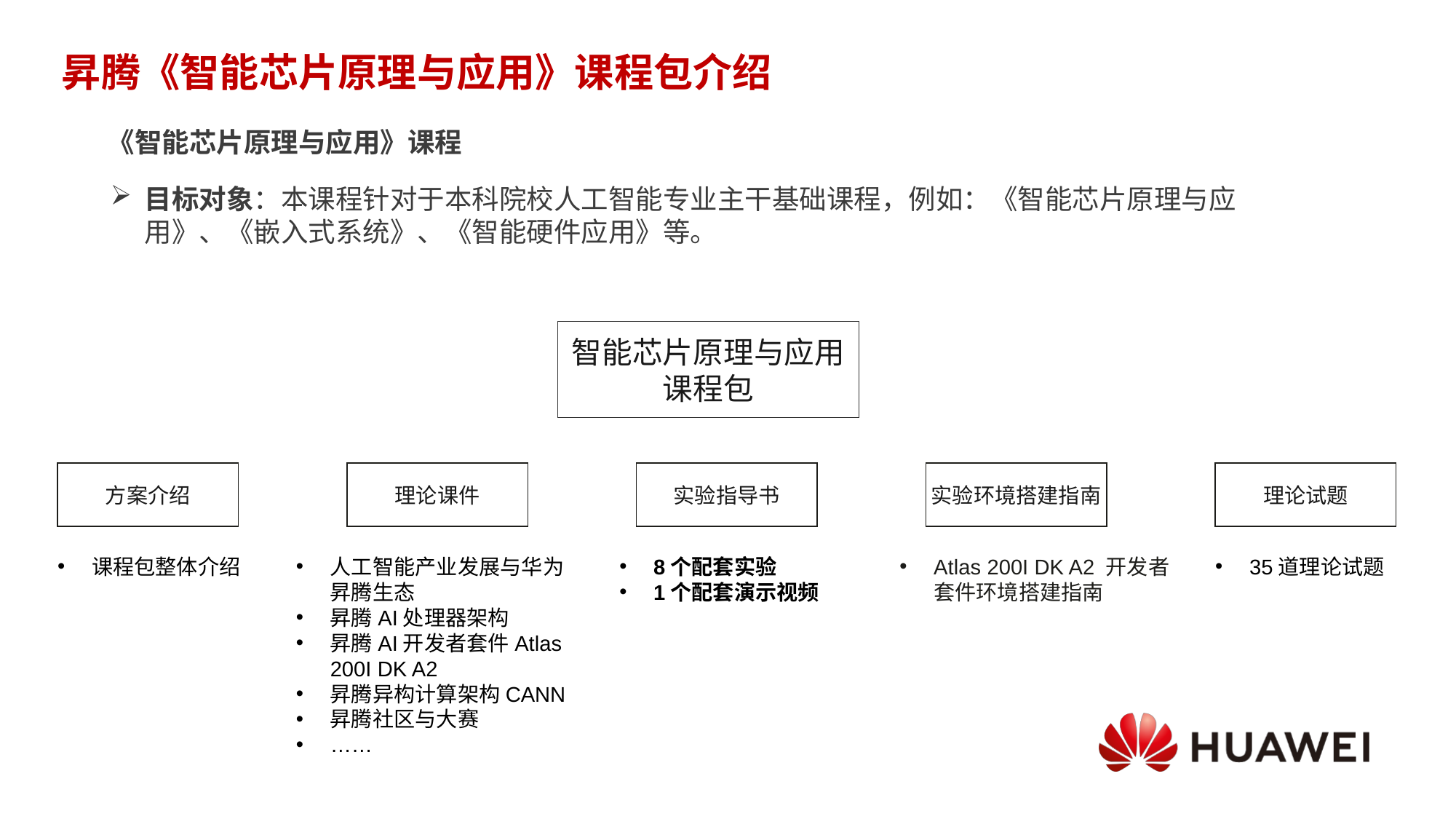

# 昇腾《智能芯片原理与应用》课程包介绍
《智能芯片原理与应用》课程
目标对象：本课程针对于本科院校人工智能专业主干基础课程，例如：《智能芯片原理与应用》、《嵌入式系统》、《智能硬件应用》等。
智能芯片原理与应用课程包
方案介绍
理论课件
实验指导书
实验环境搭建指南
理论试题
课程包整体介绍
人工智能产业发展与华为昇腾生态
昇腾AI处理器架构
昇腾AI开发者套件Atlas 200I DK A2
昇腾异构计算架构CANN
昇腾社区与大赛
……
8个配套实验
1个配套演示视频
Atlas 200I DK A2 开发者套件环境搭建指南
35道理论试题